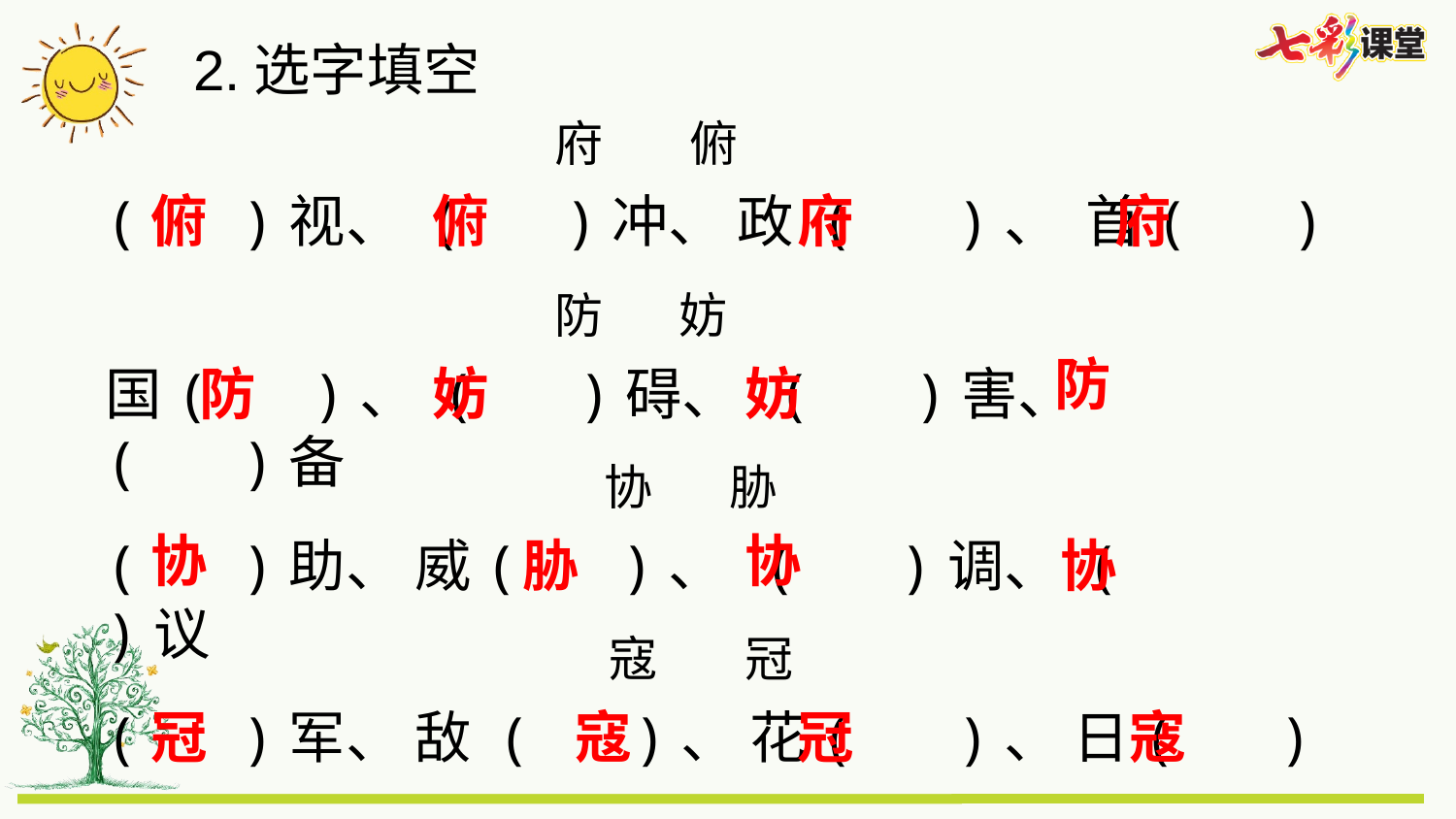

2.选字填空
府        俯
(   )视、 (   )冲、 政 (   )、  首(   )
俯
俯
府
府
防       妨
防
国(   )、 (   )碍、  (   )害、  (   )备
防
妨
妨
协       胁
协
协
(   )助、 威(   )、  (   )调、 (   )议
胁
协
寇        冠
(   )军、 敌 (   )、 花(   )、 日(   )
冠
寇
冠
寇